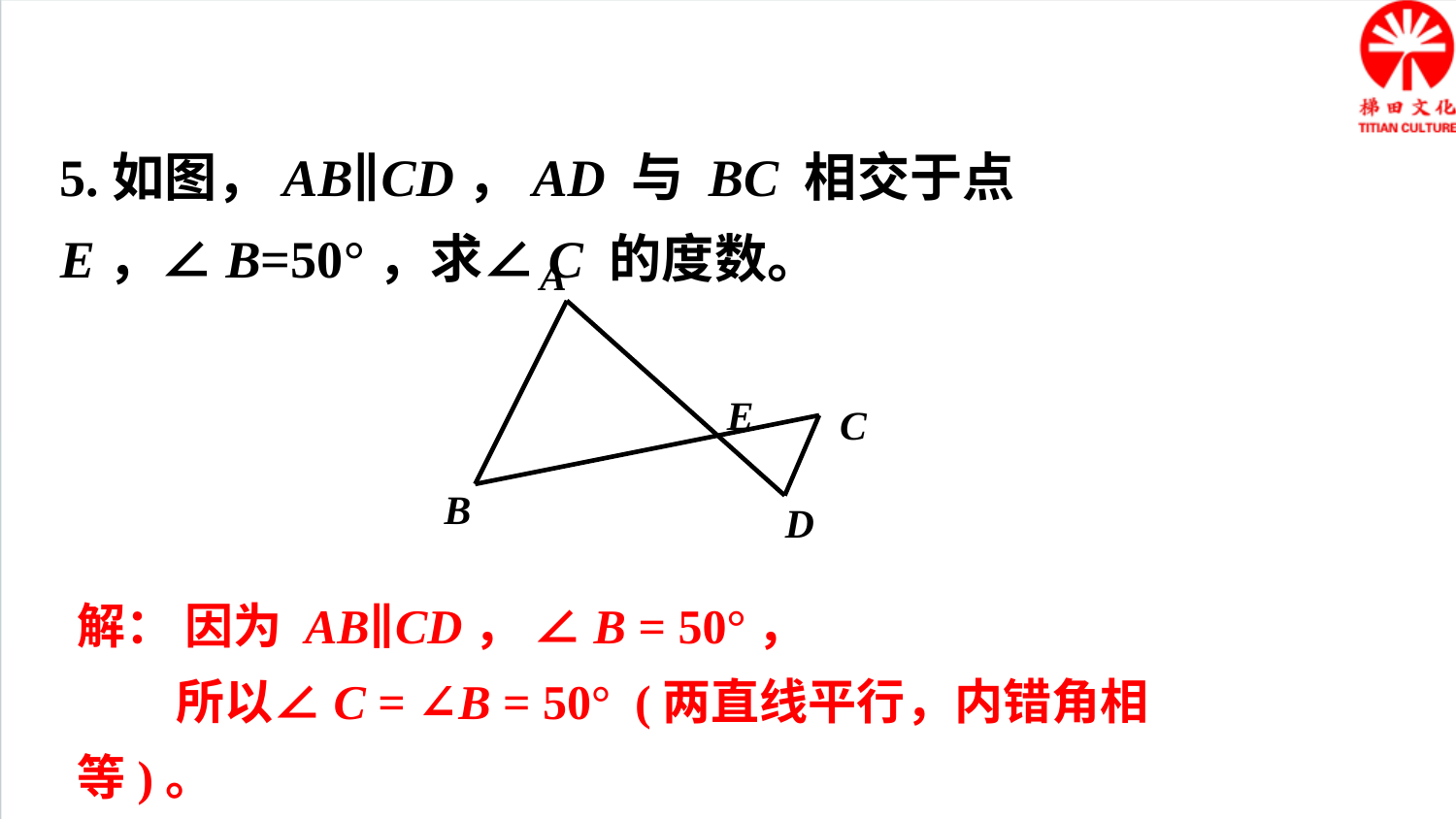

5.如图，AB∥CD，AD 与 BC 相交于点E，∠B=50°，求∠C 的度数。
A
E
C
B
D
解： 因为 AB∥CD， ∠B = 50°，
        所以∠C = ∠B = 50°  (两直线平行，内错角相等)。